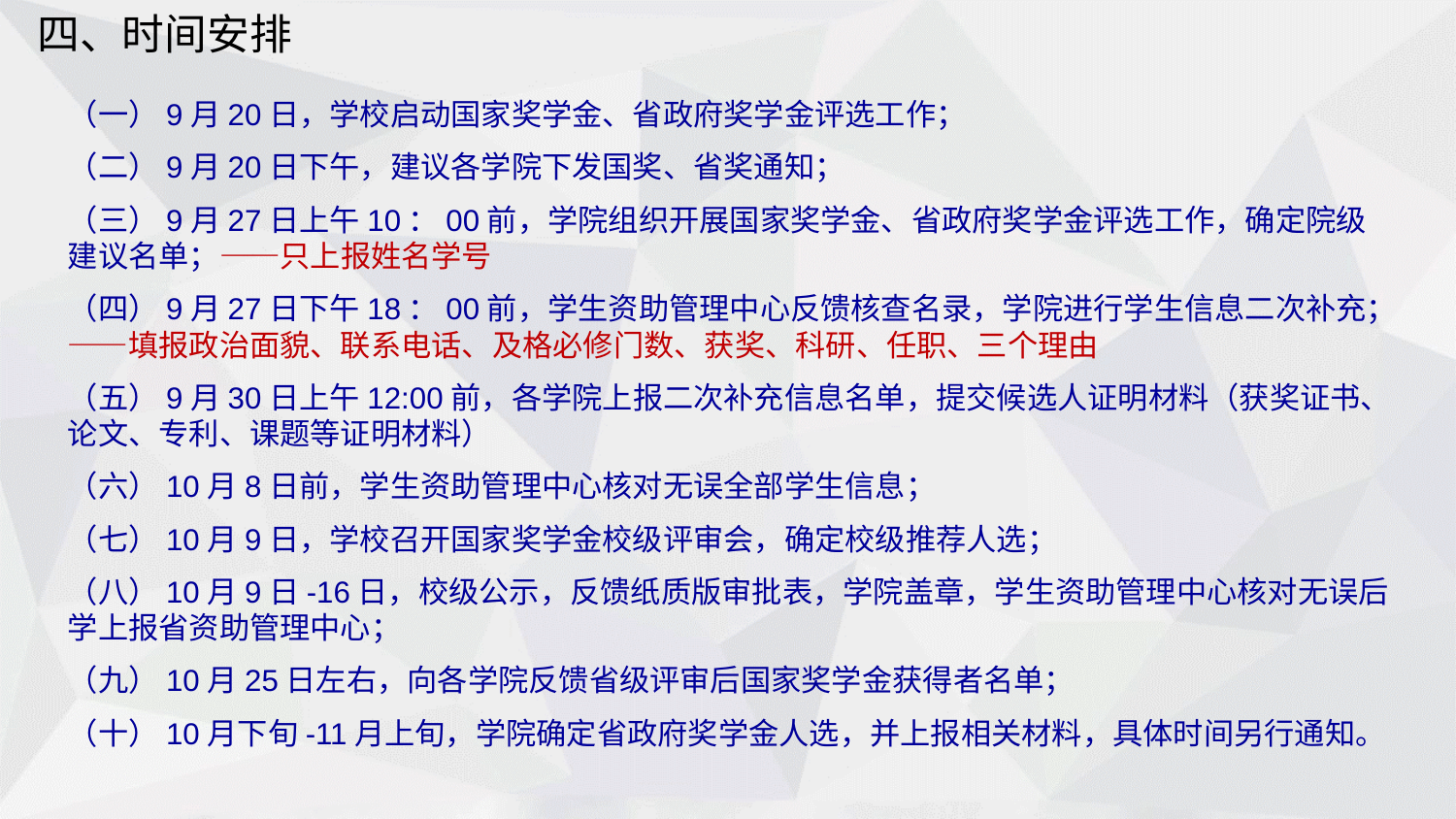

四、时间安排
（一）9月20日，学校启动国家奖学金、省政府奖学金评选工作；
（二）9月20日下午，建议各学院下发国奖、省奖通知；
（三）9月27日上午10：00前，学院组织开展国家奖学金、省政府奖学金评选工作，确定院级建议名单；——只上报姓名学号
（四）9月27日下午18：00前，学生资助管理中心反馈核查名录，学院进行学生信息二次补充；——填报政治面貌、联系电话、及格必修门数、获奖、科研、任职、三个理由
（五）9月30日上午12:00前，各学院上报二次补充信息名单，提交候选人证明材料（获奖证书、论文、专利、课题等证明材料）
（六）10月8日前，学生资助管理中心核对无误全部学生信息；
（七）10月9日，学校召开国家奖学金校级评审会，确定校级推荐人选；
（八）10月9日-16日，校级公示，反馈纸质版审批表，学院盖章，学生资助管理中心核对无误后学上报省资助管理中心；
（九）10月25日左右，向各学院反馈省级评审后国家奖学金获得者名单；
（十）10月下旬-11月上旬，学院确定省政府奖学金人选，并上报相关材料，具体时间另行通知。